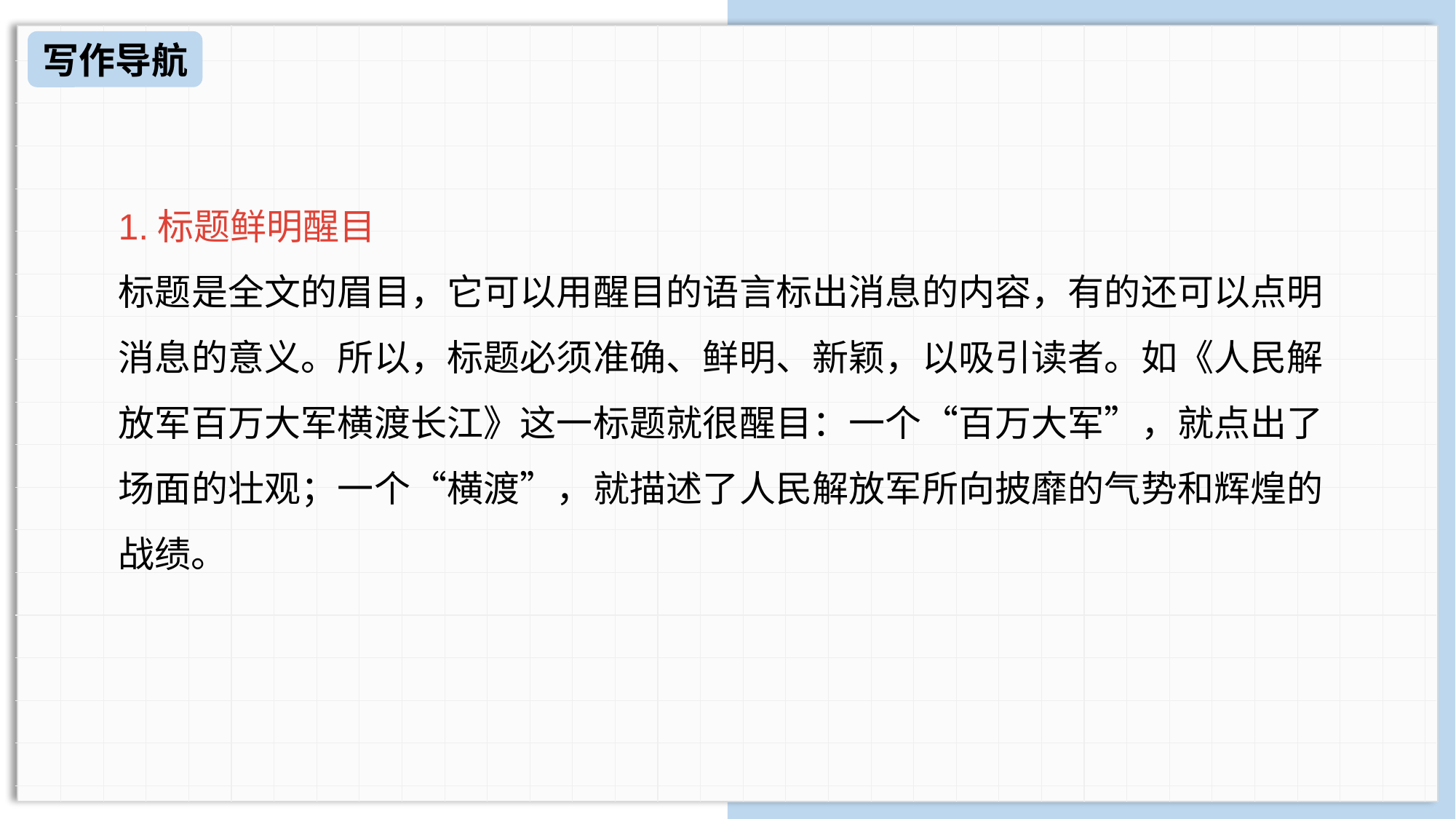

写作导航
1.标题鲜明醒目
标题是全文的眉目，它可以用醒目的语言标出消息的内容，有的还可以点明消息的意义。所以，标题必须准确、鲜明、新颖，以吸引读者。如《人民解放军百万大军横渡长江》这一标题就很醒目：一个“百万大军”，就点出了场面的壮观；一个“横渡”，就描述了人民解放军所向披靡的气势和辉煌的战绩。